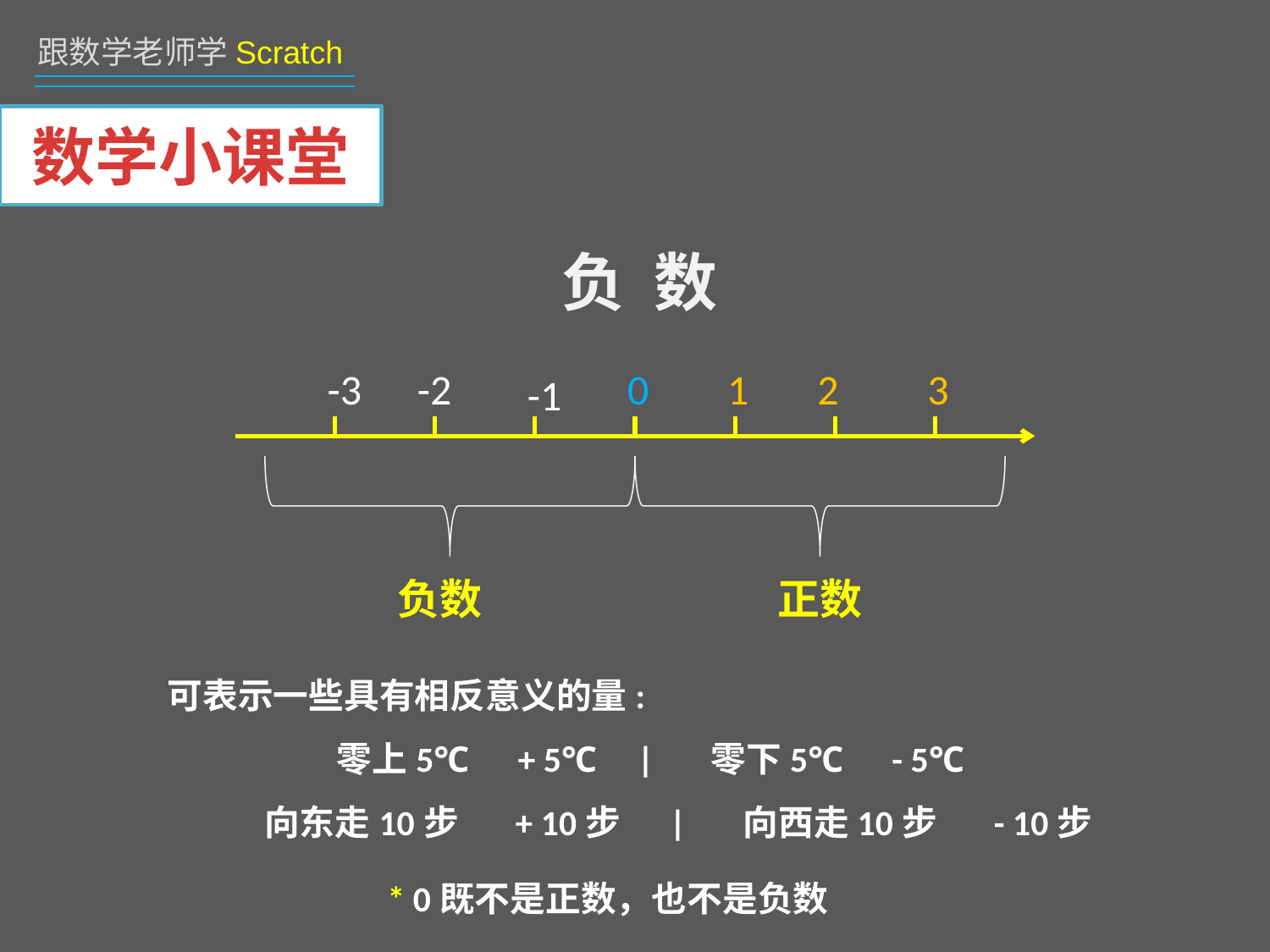

# 数学小课堂
负  数

-3
-2
0
1
2
3
-1
负数
正数
可表示一些具有相反意义的量:
                    零上5℃      + 5℃     |      零下5℃      - 5℃
           向东走10步      + 10步     |      向西走10步      - 10步

* 0既不是正数，也不是负数